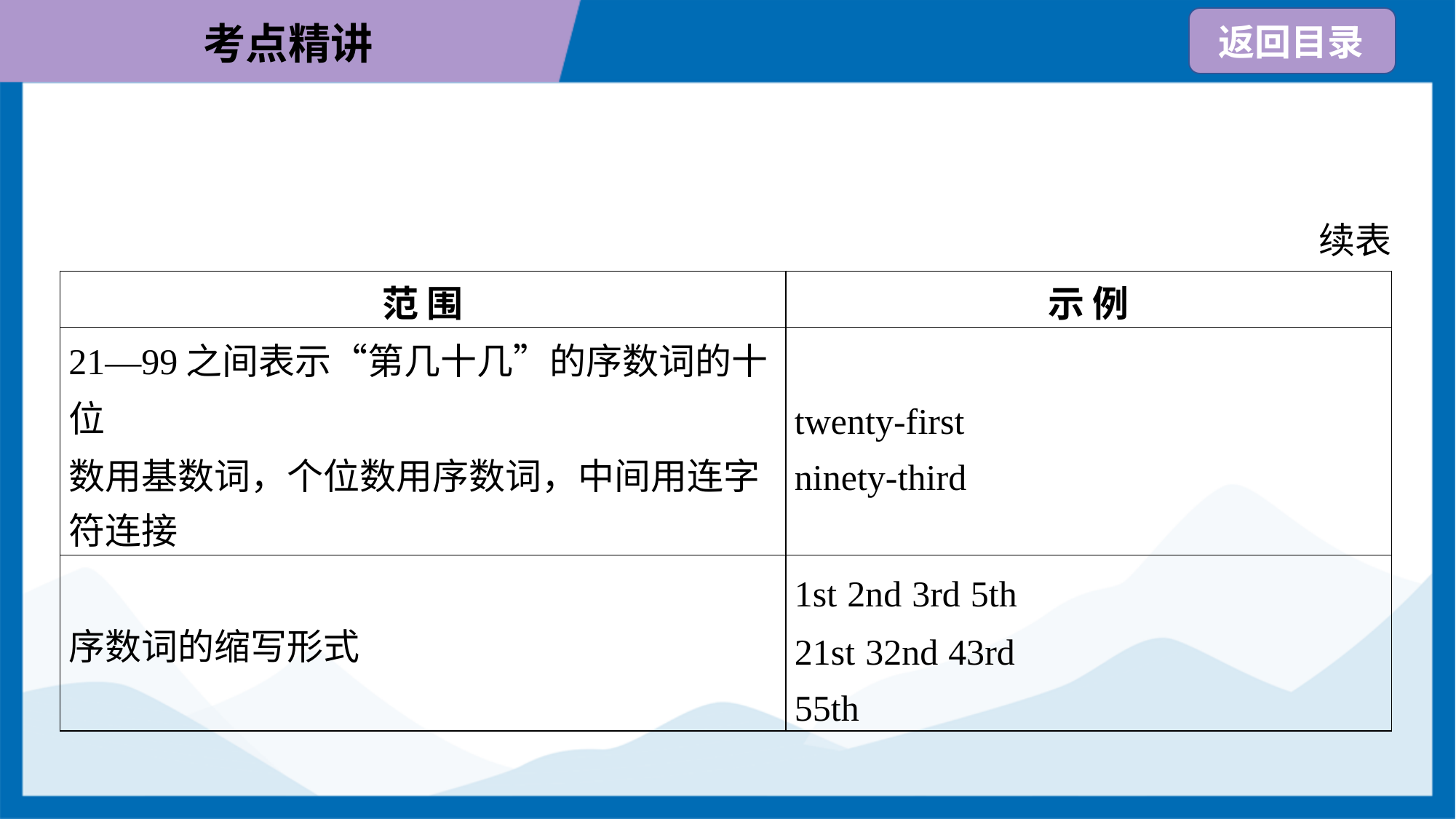

续表
| 范 围 | 示 例 |
| --- | --- |
| 21—99之间表示“第几十几”的序数词的十位 数用基数词，个位数用序数词，中间用连字 符连接 | twenty-first ninety-third |
| 序数词的缩写形式 | 1st 2nd 3rd 5th 21st 32nd 43rd 55th |